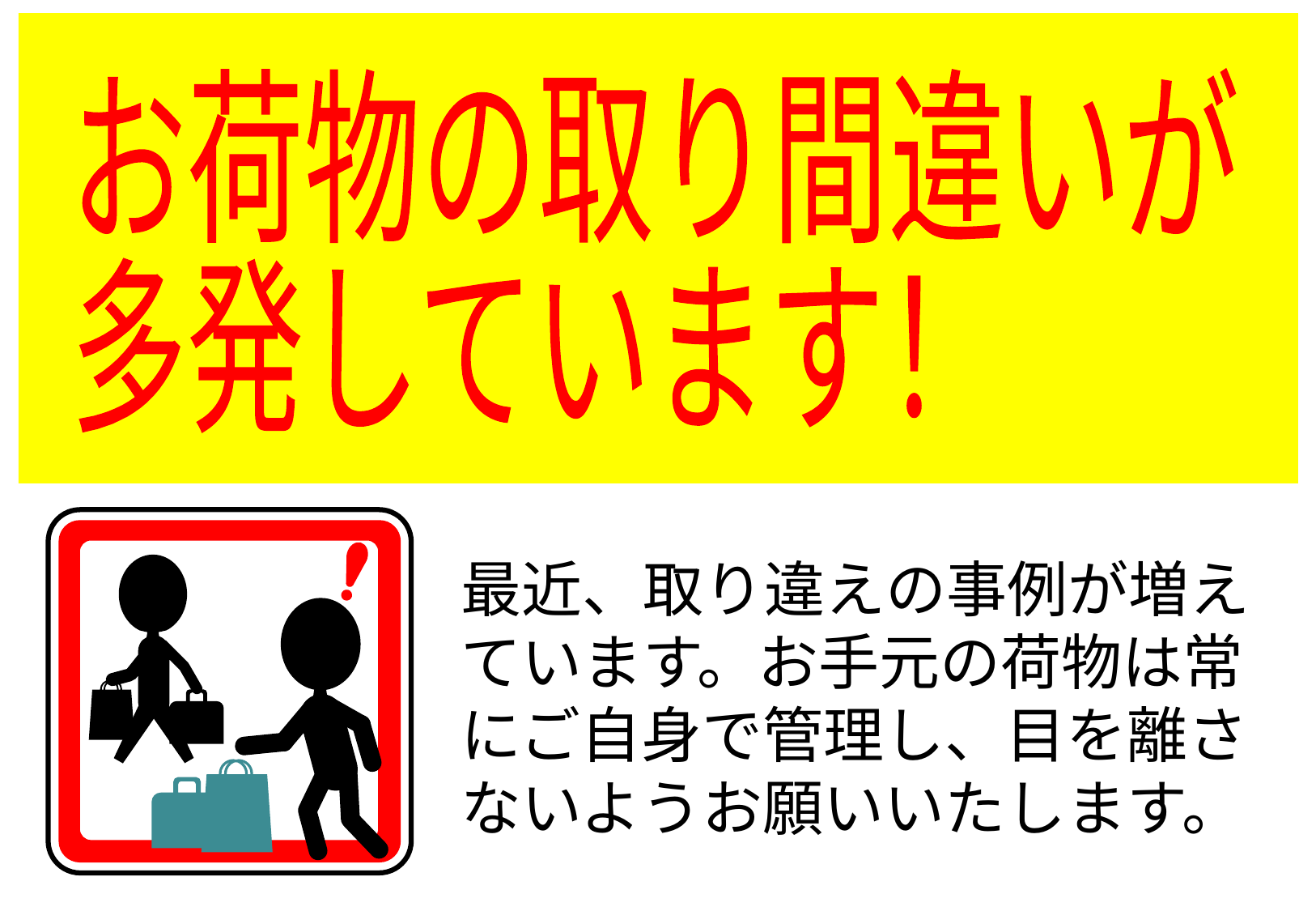

お荷物の取り間違いが
多発しています！

最近、取り違えの事例が増えています。お手元の荷物は常にご自身で管理し、目を離さないようお願いいたします。